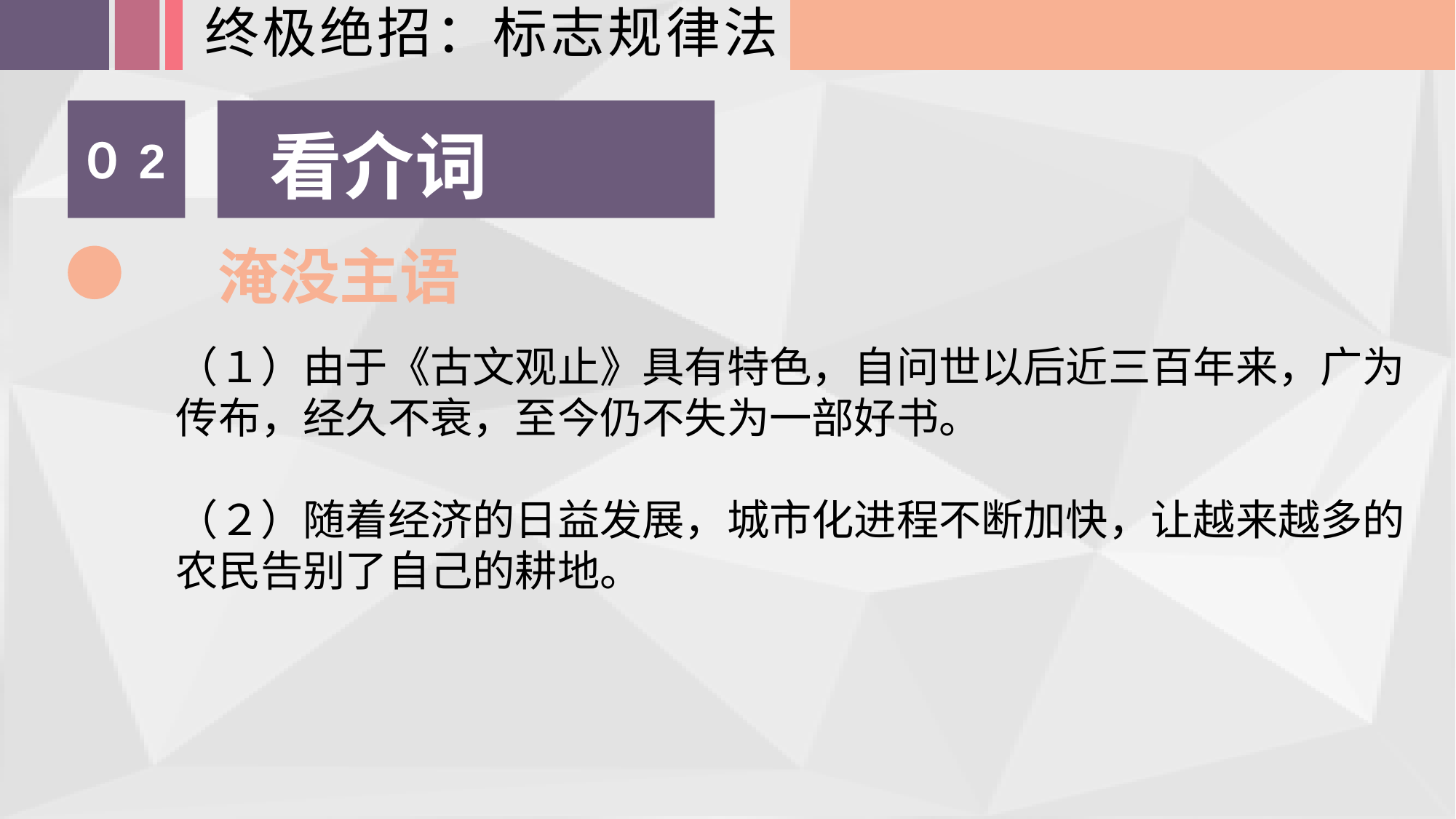

终极绝招：标志规律法

看介词
０2
  淹没主语

（１）由于《古文观止》具有特色，自问世以后近三百年来，广为传布，经久不衰，至今仍不失为一部好书。

（２）随着经济的日益发展，城市化进程不断加快，让越来越多的农民告别了自己的耕地。